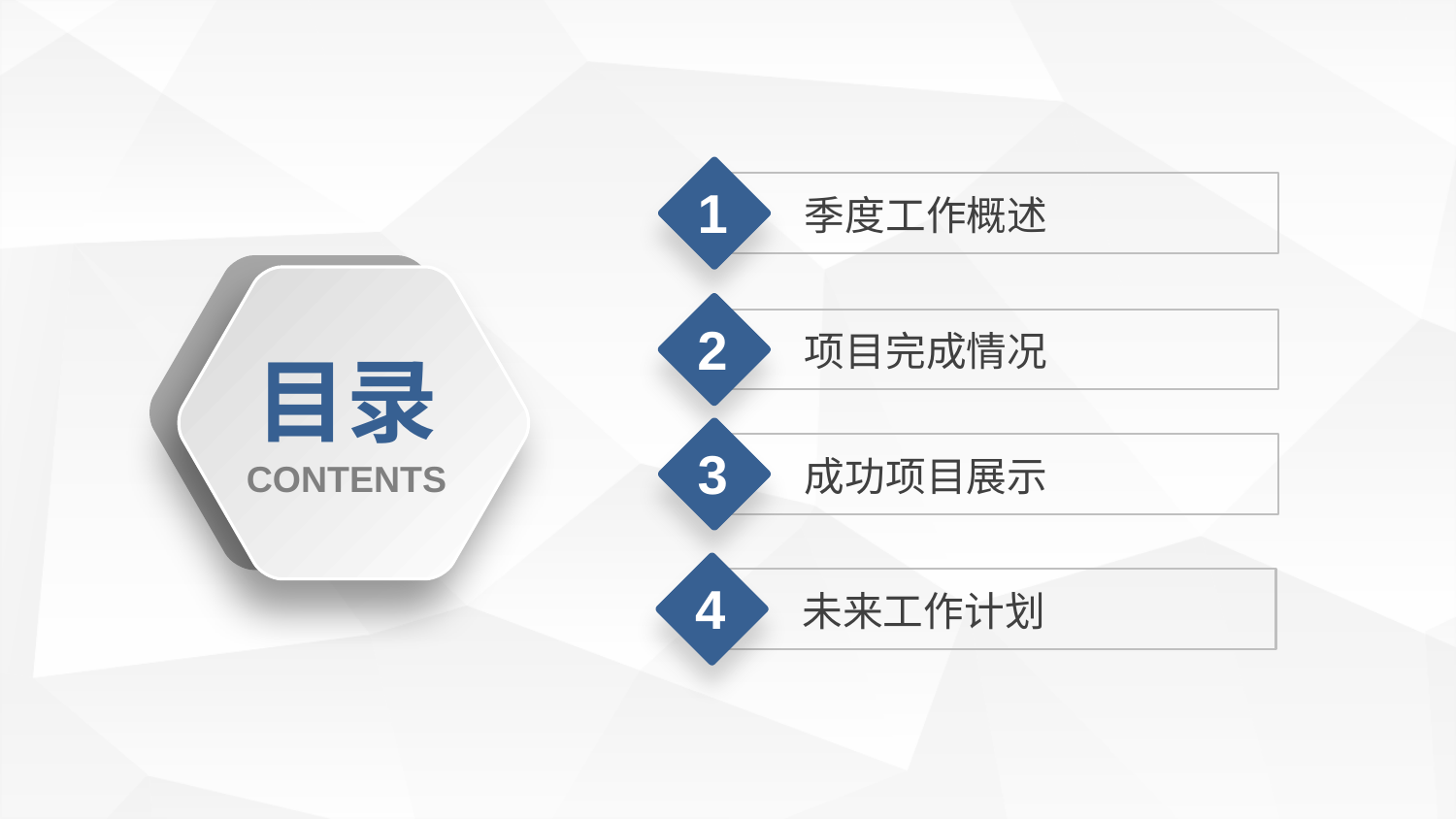

1

季度工作概述

2

项目完成情况
目录

3

成功项目展示
CONTENTS

4

未来工作计划